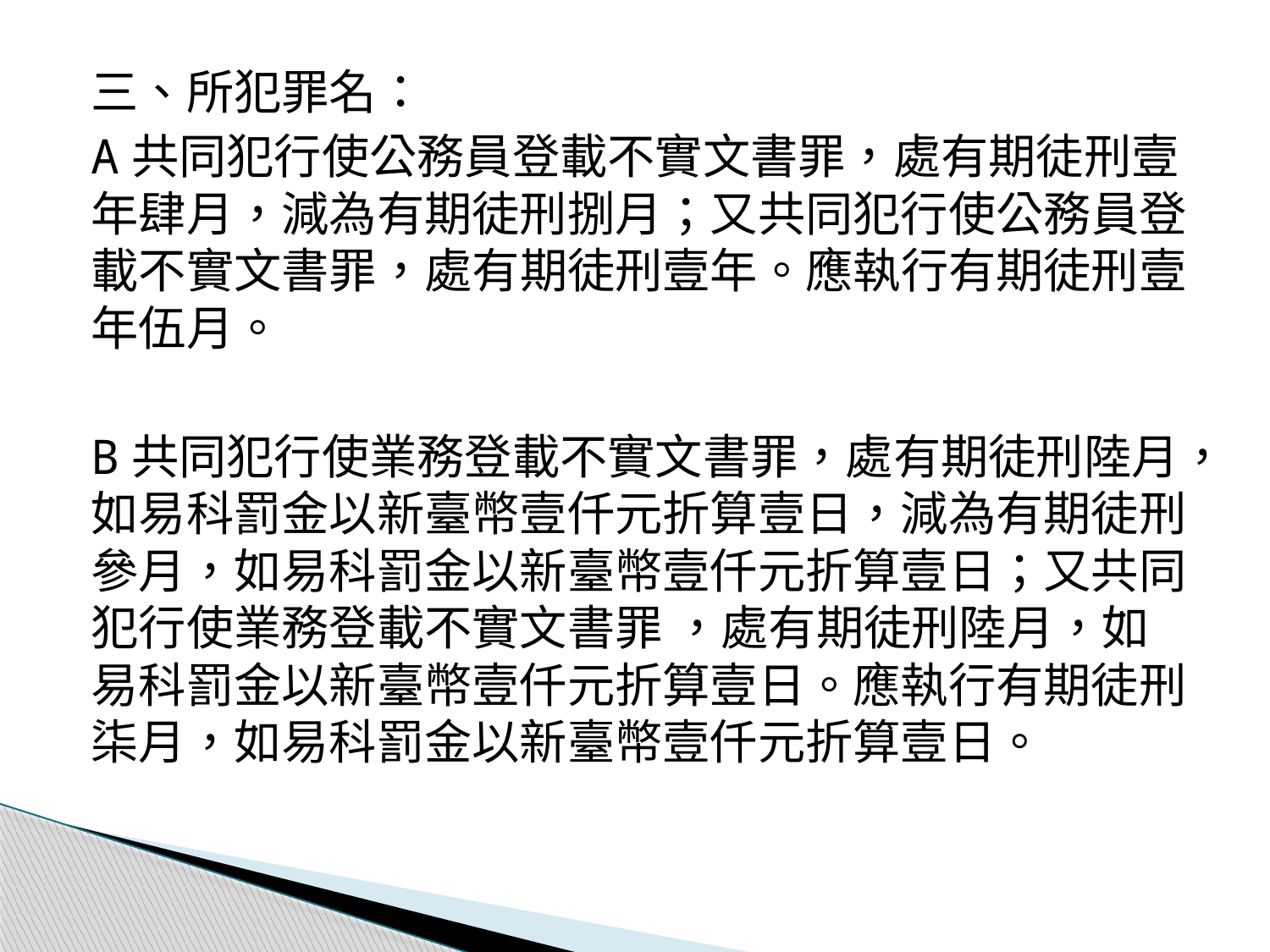

三、所犯罪名：
A共同犯行使公務員登載不實文書罪，處有期徒刑壹年肆月，減為有期徒刑捌月；又共同犯行使公務員登載不實文書罪，處有期徒刑壹年。應執行有期徒刑壹年伍月。

B共同犯行使業務登載不實文書罪，處有期徒刑陸月，如易科罰金以新臺幣壹仟元折算壹日，減為有期徒刑參月，如易科罰金以新臺幣壹仟元折算壹日；又共同犯行使業務登載不實文書罪 ，處有期徒刑陸月，如易科罰金以新臺幣壹仟元折算壹日。應執行有期徒刑柒月，如易科罰金以新臺幣壹仟元折算壹日。